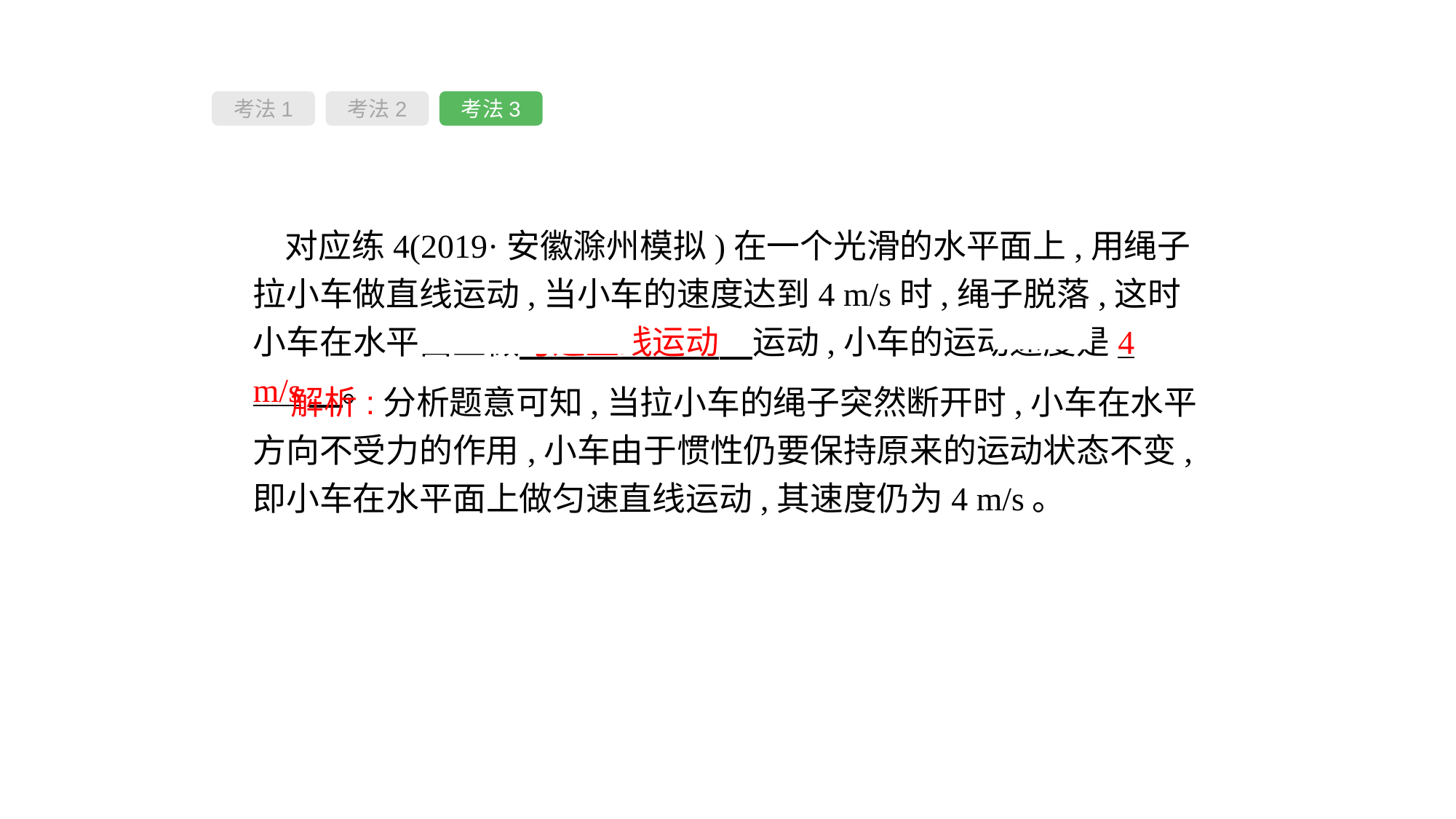

考法1
考法2
考法3
对应练4(2019·安徽滁州模拟)在一个光滑的水平面上,用绳子拉小车做直线运动,当小车的速度达到4 m/s时,绳子脱落,这时小车在水平面上做匀速直线运动　运动,小车的运动速度是4 m/s　。

    解析:分析题意可知,当拉小车的绳子突然断开时,小车在水平方向不受力的作用,小车由于惯性仍要保持原来的运动状态不变,即小车在水平面上做匀速直线运动,其速度仍为4 m/s。